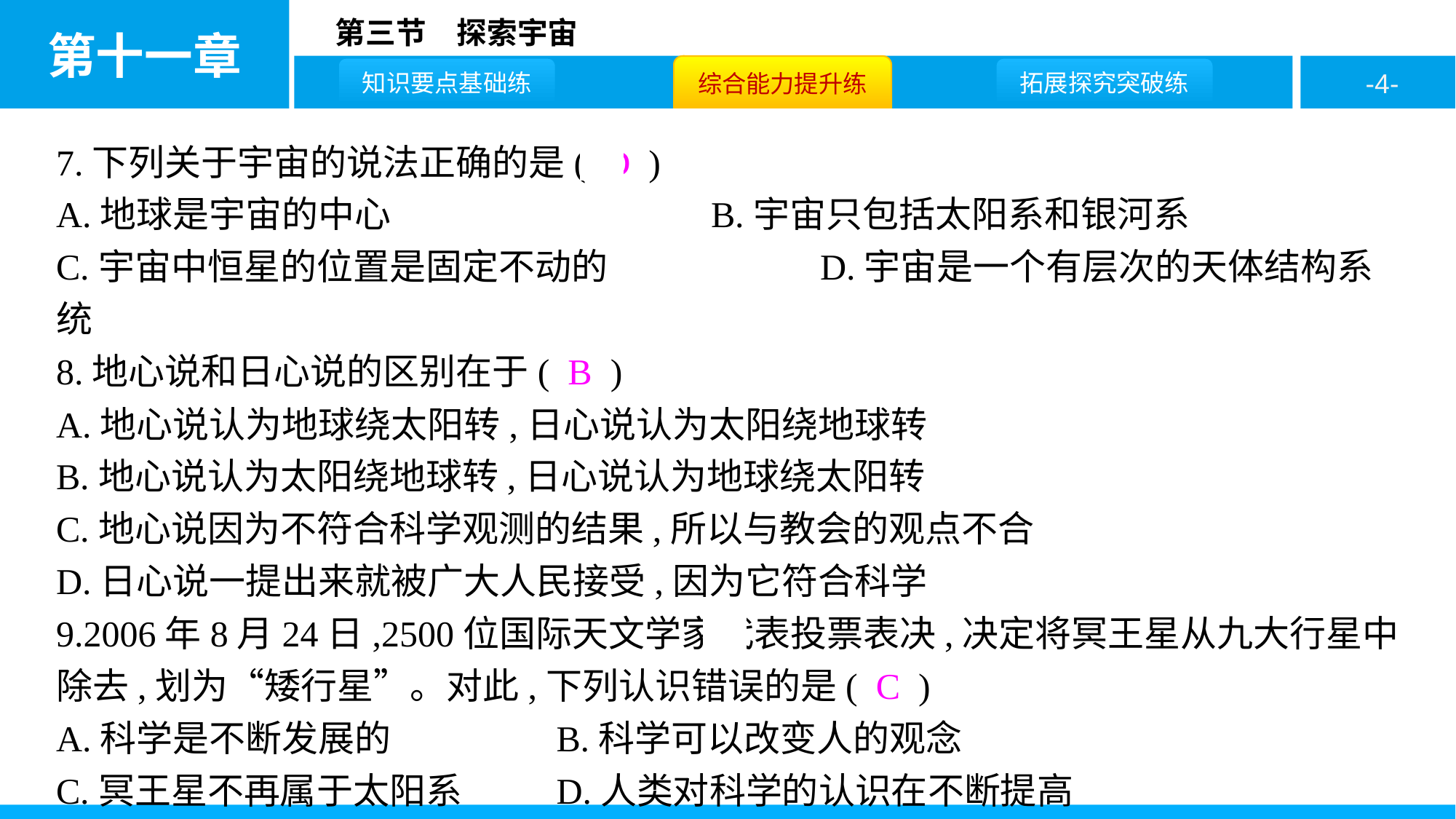

7.下列关于宇宙的说法正确的是(  D  )
A.地球是宇宙的中心				B.宇宙只包括太阳系和银河系
C.宇宙中恒星的位置是固定不动的		D.宇宙是一个有层次的天体结构系统
8.地心说和日心说的区别在于(  B  )
A.地心说认为地球绕太阳转,日心说认为太阳绕地球转
B.地心说认为太阳绕地球转,日心说认为地球绕太阳转
C.地心说因为不符合科学观测的结果,所以与教会的观点不合
D.日心说一提出来就被广大人民接受,因为它符合科学
9.2006年8月24日,2500位国际天文学家代表投票表决,决定将冥王星从九大行星中除去,划为“矮行星”。对此,下列认识错误的是(  C  )
A.科学是不断发展的		B.科学可以改变人的观念
C.冥王星不再属于太阳系	D.人类对科学的认识在不断提高